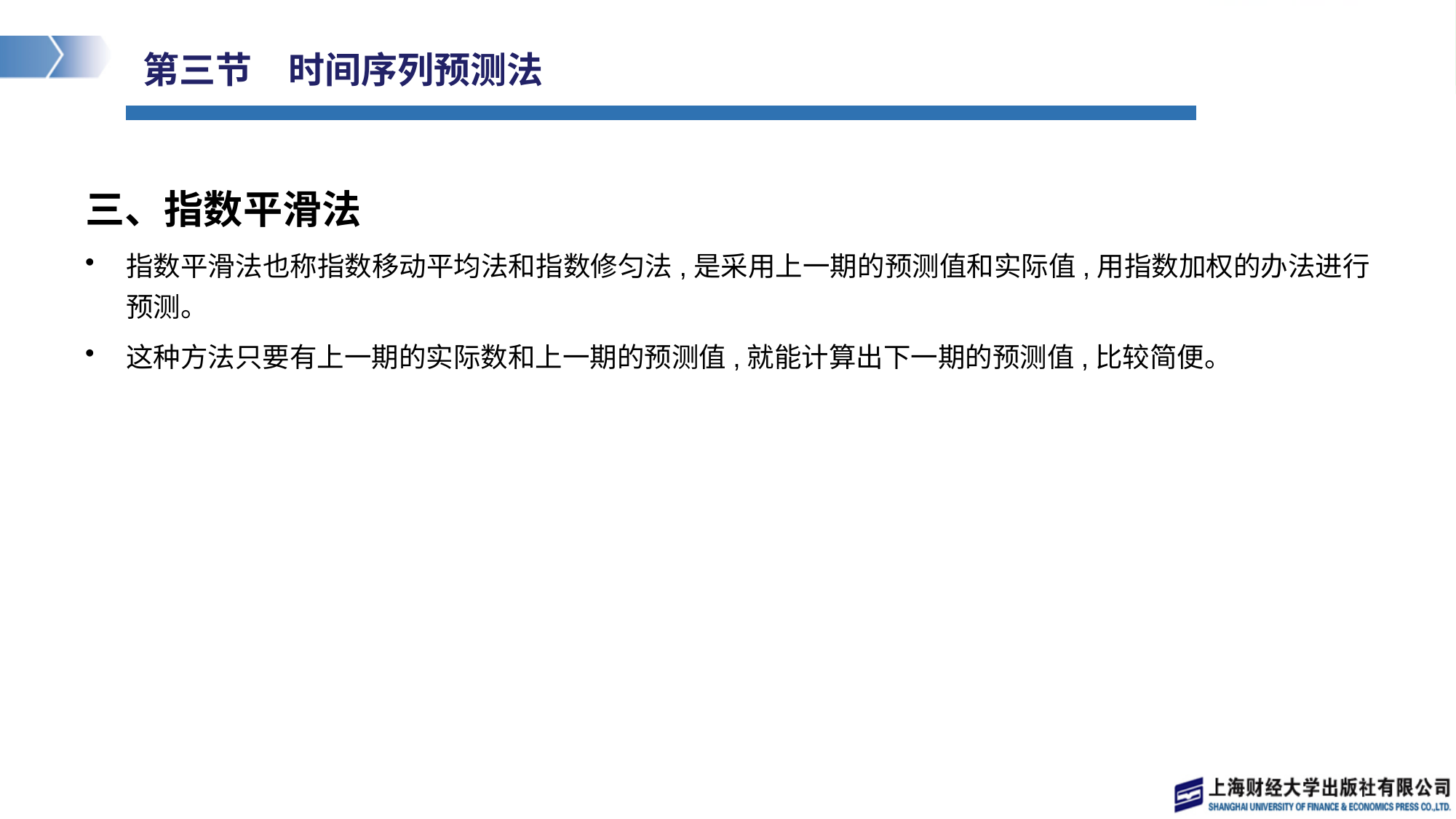

# 第三节　时间序列预测法
三、指数平滑法
指数平滑法也称指数移动平均法和指数修匀法,是采用上一期的预测值和实际值,用指数加权的办法进行预测。
这种方法只要有上一期的实际数和上一期的预测值,就能计算出下一期的预测值,比较简便。